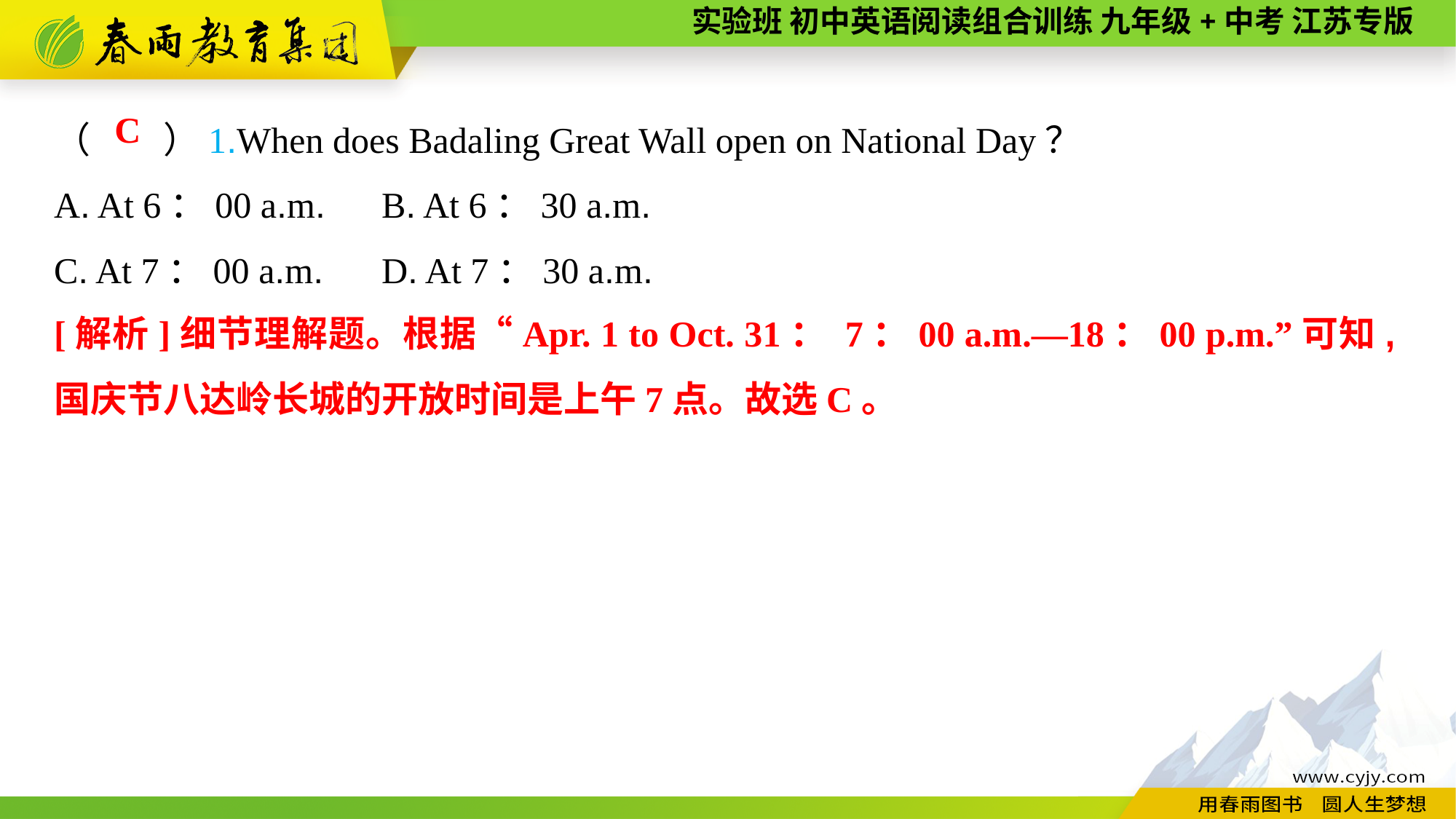

（　　）1.When does Badaling Great Wall open on National Day？
A. At 6：00 a.m.	B. At 6：30 a.m.
C. At 7：00 a.m.	D. At 7：30 a.m.
C
[解析]细节理解题。根据“Apr. 1 to Oct. 31： 7：00 a.m.—18：00 p.m.”可知,国庆节八达岭长城的开放时间是上午7点。故选C。